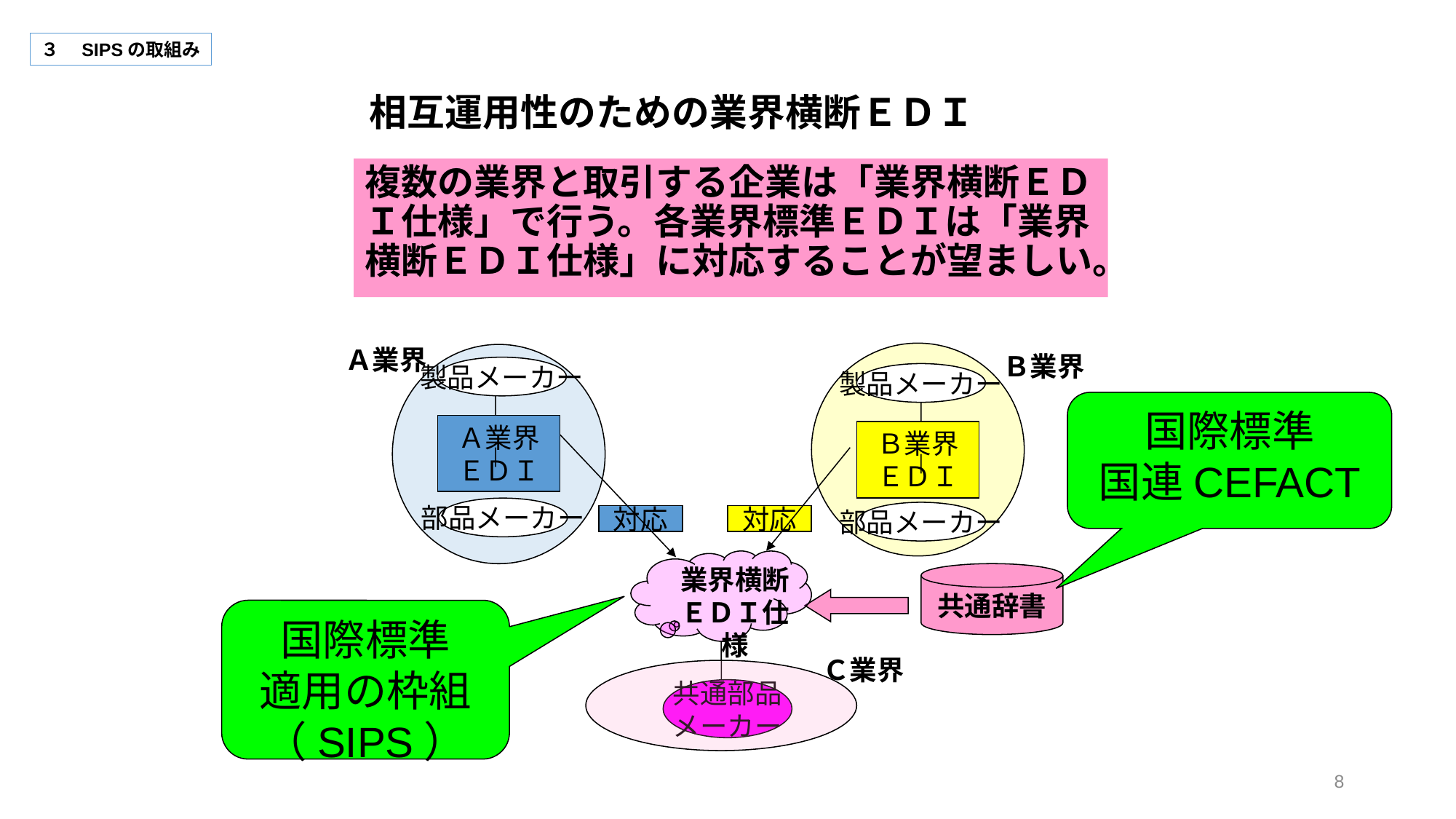

３　SIPSの取組み
相互運用性のための業界横断ＥＤＩ
複数の業界と取引する企業は「業界横断ＥＤＩ仕様」で行う。各業界標準ＥＤＩは「業界横断ＥＤＩ仕様」に対応することが望ましい。
Ａ業界

Ｂ業界
製品メーカー
製品メーカー
国際標準
国連CEFACT

Ａ業界ＥＤＩ
Ｂ業界ＥＤＩ

部品メーカー
部品メーカー
対応
対応

業界横断ＥＤＩ仕様
共通辞書

国際標準
適用の枠組
（SIPS）

Ｃ業界

共通部品
メーカー
8